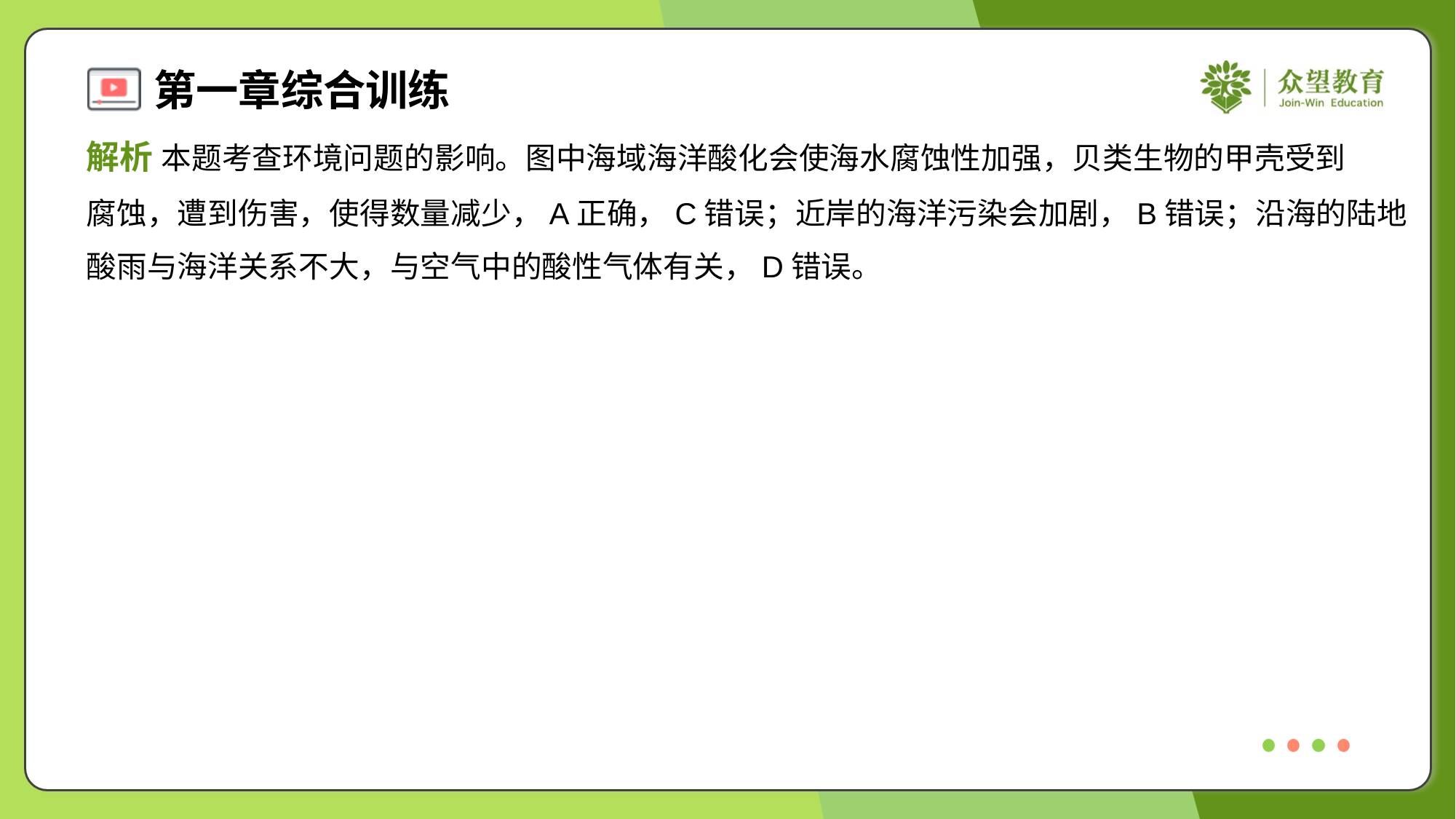

解析 本题考查环境问题的影响。图中海域海洋酸化会使海水腐蚀性加强，贝类生物的甲壳受到
腐蚀，遭到伤害，使得数量减少，A正确，C错误；近岸的海洋污染会加剧，B错误；沿海的陆地
酸雨与海洋关系不大，与空气中的酸性气体有关，D错误。